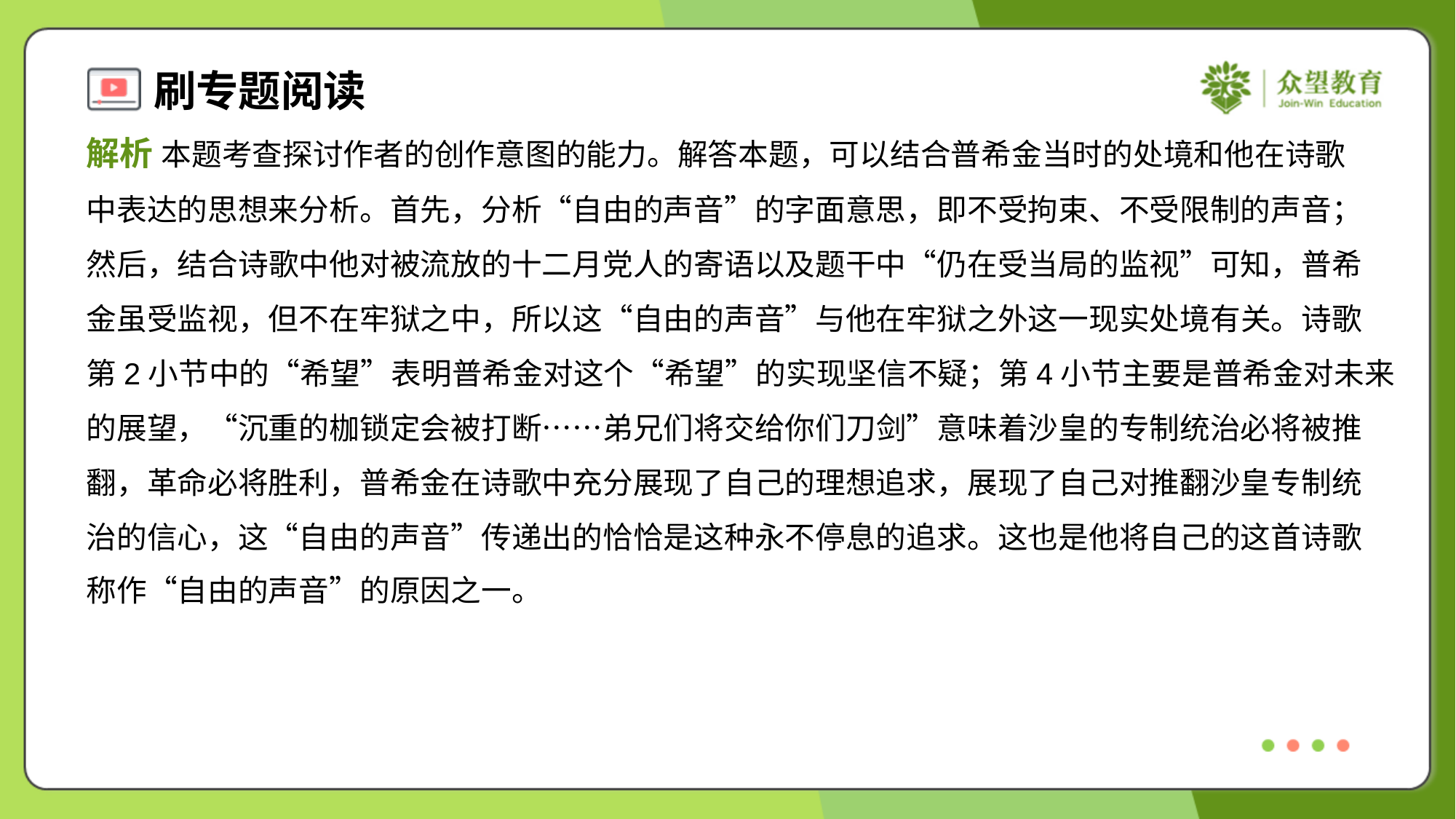

解析 本题考查探讨作者的创作意图的能力。解答本题，可以结合普希金当时的处境和他在诗歌
中表达的思想来分析。首先，分析“自由的声音”的字面意思，即不受拘束、不受限制的声音；
然后，结合诗歌中他对被流放的十二月党人的寄语以及题干中“仍在受当局的监视”可知，普希
金虽受监视，但不在牢狱之中，所以这“自由的声音”与他在牢狱之外这一现实处境有关。诗歌
第2小节中的“希望”表明普希金对这个“希望”的实现坚信不疑；第4小节主要是普希金对未来
的展望，“沉重的枷锁定会被打断……弟兄们将交给你们刀剑”意味着沙皇的专制统治必将被推
翻，革命必将胜利，普希金在诗歌中充分展现了自己的理想追求，展现了自己对推翻沙皇专制统
治的信心，这“自由的声音”传递出的恰恰是这种永不停息的追求。这也是他将自己的这首诗歌
称作“自由的声音”的原因之一。